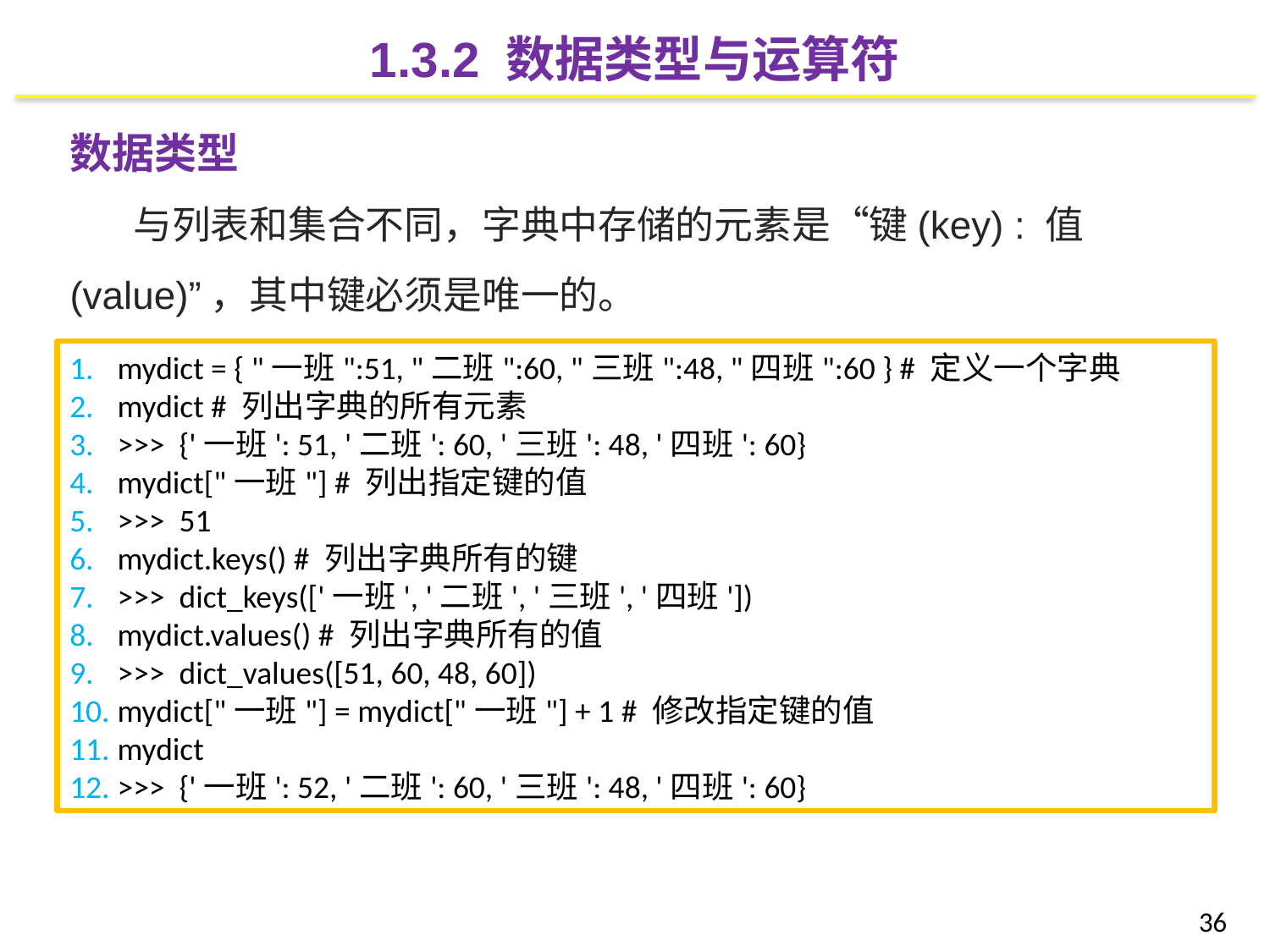

1.3.2 数据类型与运算符
数据类型
与列表和集合不同，字典中存储的元素是“键(key) : 值(value)”，其中键必须是唯一的。
mydict = { "一班":51, "二班":60, "三班":48, "四班":60 } # 定义一个字典
mydict # 列出字典的所有元素
>>>  {'一班': 51, '二班': 60, '三班': 48, '四班': 60}
mydict["一班"] # 列出指定键的值
>>>  51
mydict.keys() # 列出字典所有的键
>>>  dict_keys(['一班', '二班', '三班', '四班'])
mydict.values() # 列出字典所有的值
>>>  dict_values([51, 60, 48, 60])
mydict["一班"] = mydict["一班"] + 1 # 修改指定键的值
mydict
>>>  {'一班': 52, '二班': 60, '三班': 48, '四班': 60}
36